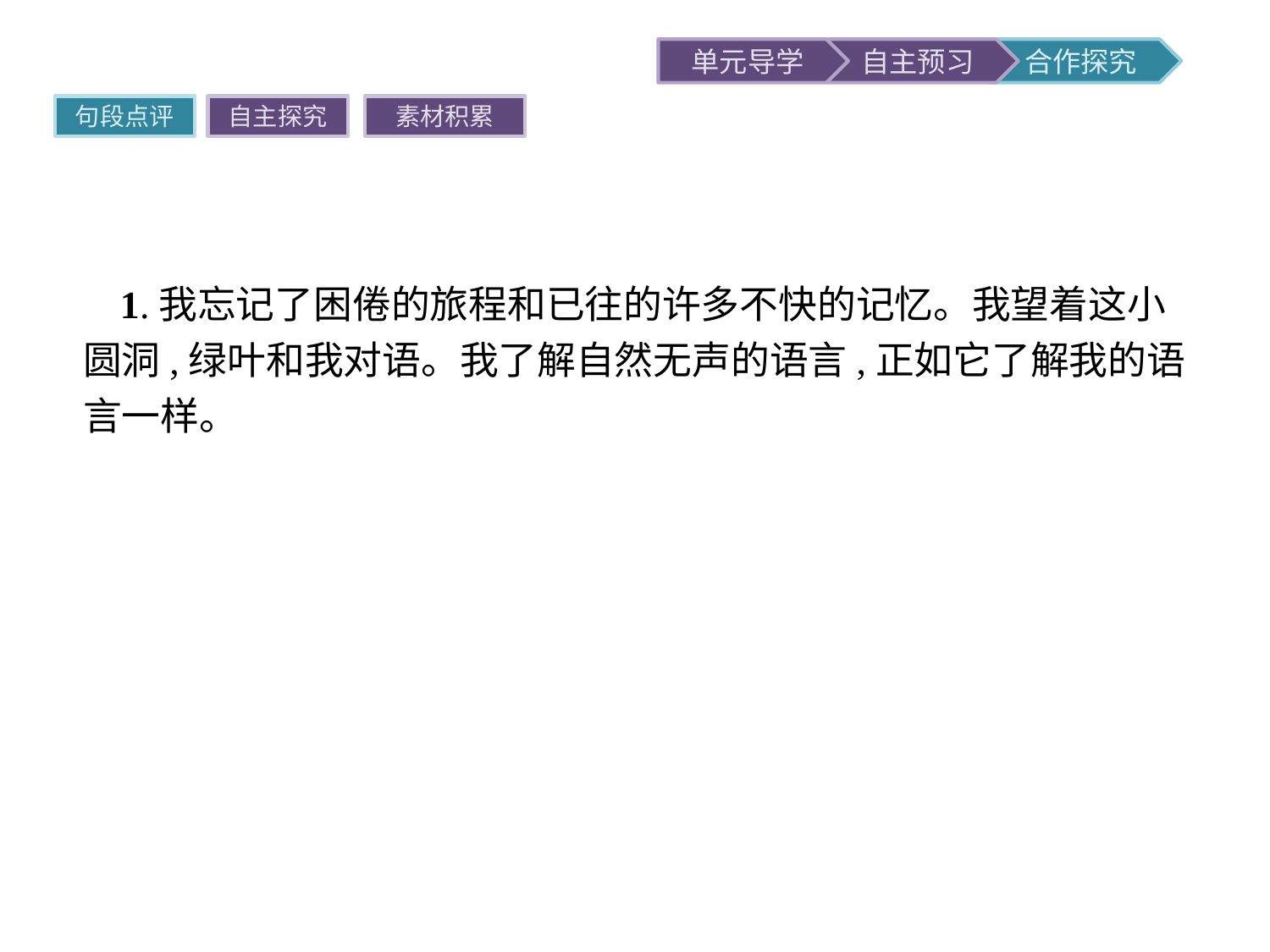

句段点评
自主探究
素材积累
1.我忘记了困倦的旅程和已往的许多不快的记忆。我望着这小圆洞,绿叶和我对语。我了解自然无声的语言,正如它了解我的语言一样。
点评现实生活使“我”尝到了人生的挫折带来的苦涩滋味,“我”的心中产生了苦闷、忧郁的情绪。但这可爱的“绿叶”使“我”感受到生命的美丽和愉悦,使“我”暂时忘却了痛苦和烦恼,沉浸在生命的宁静与淡淡的喜悦中,并认识到生命的长河是无止境的,挫折终会成为过去,明天一定美好的人生哲理。